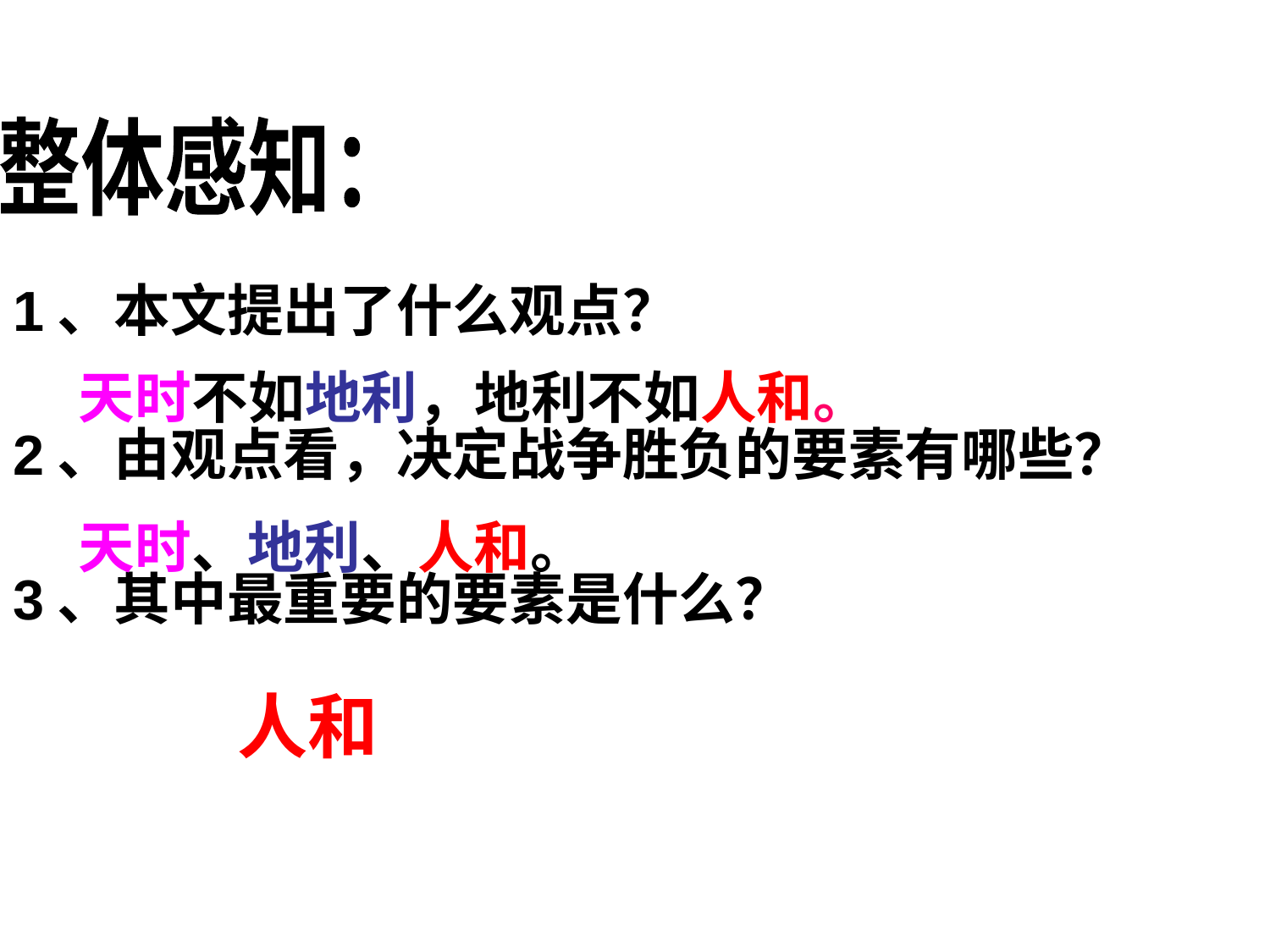

整体感知：
1、本文提出了什么观点？

2、由观点看，决定战争胜负的要素有哪些？

3、其中最重要的要素是什么？

天时不如地利，地利不如人和。
天时、地利、人和。
人和